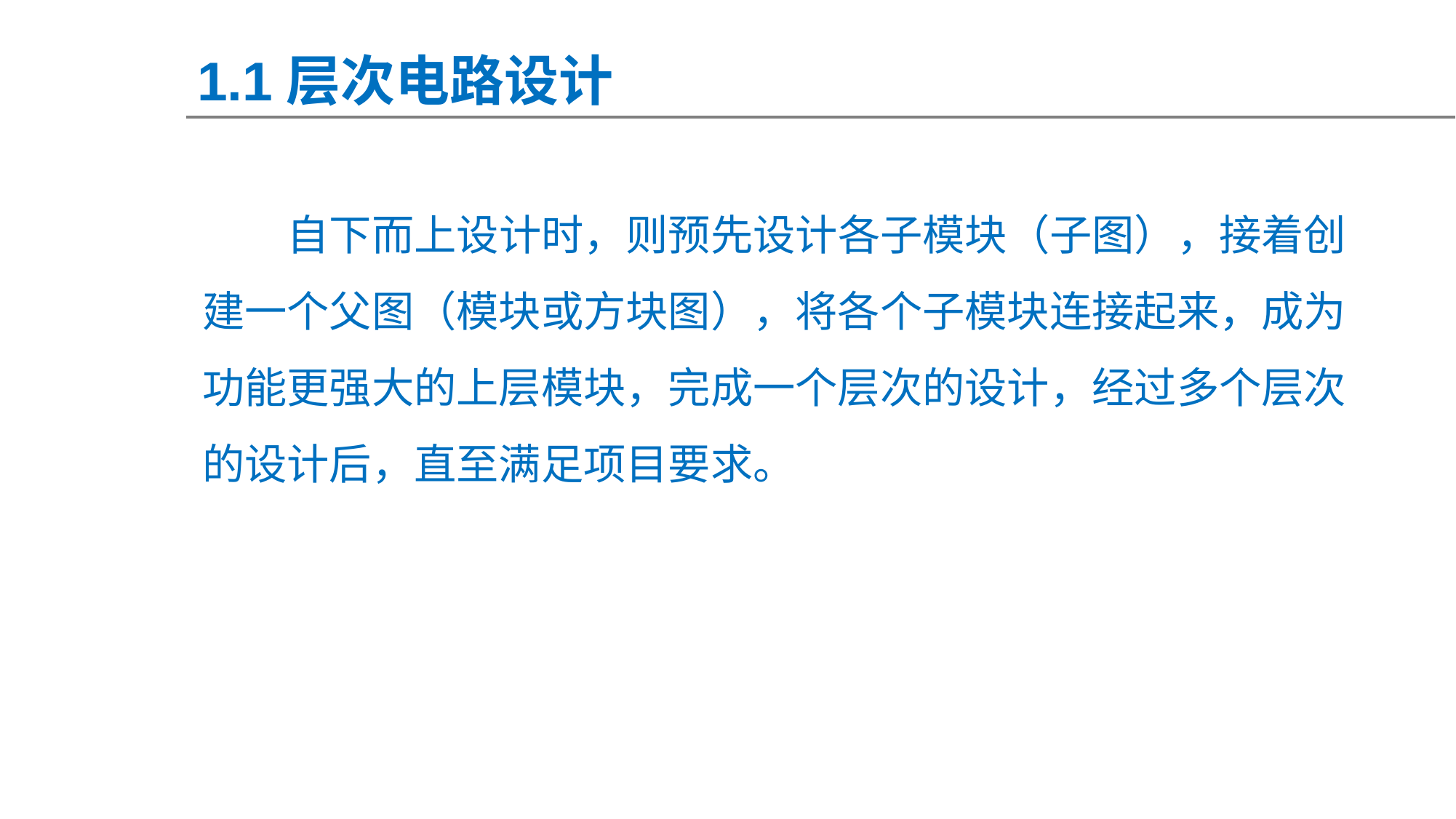

1.1层次电路设计
自下而上设计时，则预先设计各子模块（子图），接着创建一个父图（模块或方块图），将各个子模块连接起来，成为功能更强大的上层模块，完成一个层次的设计，经过多个层次的设计后，直至满足项目要求。